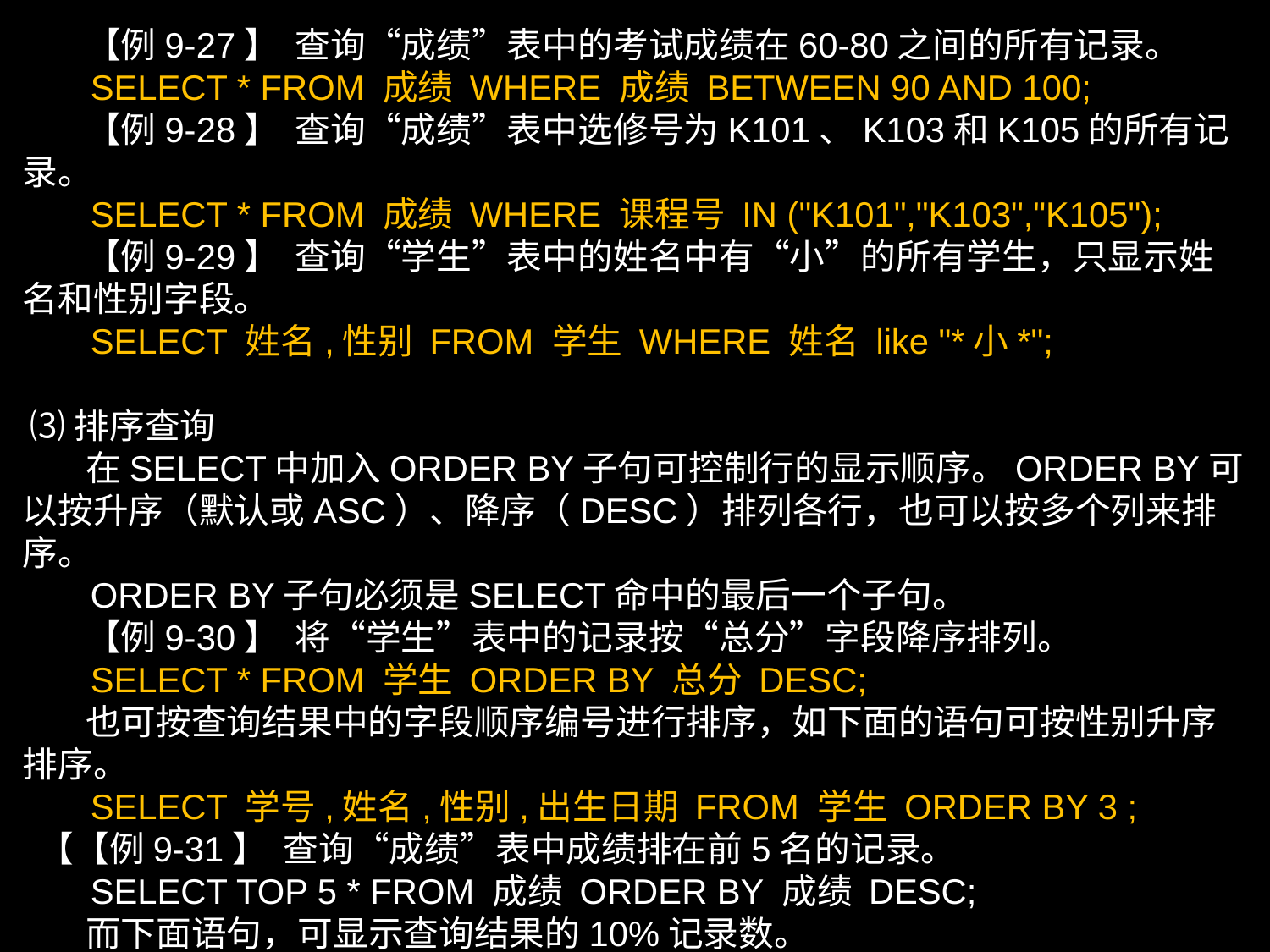

【例9-27】  查询“成绩”表中的考试成绩在60-80之间的所有记录。
       SELECT * FROM 成绩 WHERE 成绩 BETWEEN 90 AND 100;
       【例9-28】  查询“成绩”表中选修号为K101、K103和K105的所有记录。
       SELECT * FROM 成绩 WHERE 课程号 IN ("K101","K103","K105");
       【例9-29】  查询“学生”表中的姓名中有“小”的所有学生，只显示姓名和性别字段。
       SELECT 姓名,性别 FROM 学生 WHERE 姓名 like "*小*";

 ⑶排序查询
       在SELECT中加入ORDER BY子句可控制行的显示顺序。ORDER BY可以按升序（默认或ASC）、降序（DESC）排列各行，也可以按多个列来排序。
       ORDER BY子句必须是SELECT命中的最后一个子句。
       【例9-30】  将“学生”表中的记录按“总分”字段降序排列。
       SELECT * FROM 学生 ORDER BY 总分 DESC;
       也可按查询结果中的字段顺序编号进行排序，如下面的语句可按性别升序排序。
       SELECT 学号,姓名,性别,出生日期 FROM 学生 ORDER BY 3 ;
 【【例9-31】  查询“成绩”表中成绩排在前5名的记录。
       SELECT TOP 5 * FROM 成绩 ORDER BY 成绩 DESC;
       而下面语句，可显示查询结果的10%记录数。
       SELECT TOP 10 PERCENT * FROM 成绩 ORDER BY 成绩 DESC;